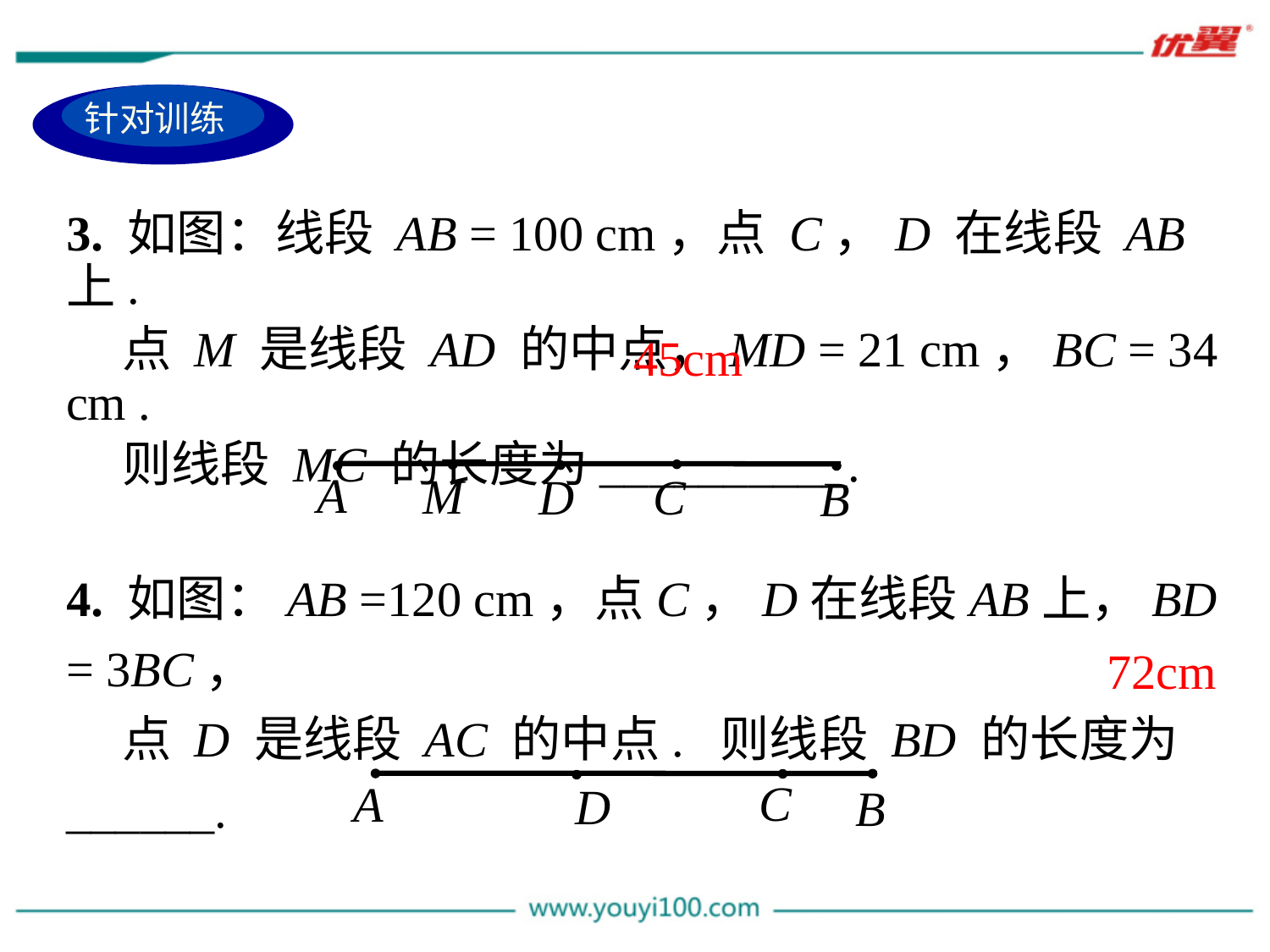

针对训练
3. 如图：线段 AB = 100 cm，点 C，D 在线段 AB 上.
    点 M 是线段 AD 的中点，MD = 21 cm，BC = 34 cm .
    则线段 MC 的长度为__________.

A
M
D
C

B
45cm
4. 如图：AB =120 cm，点C，D在线段AB上，BD = 3BC，
    点 D 是线段 AC 的中点.  则线段 BD 的长度为______.
C
A

D
B
72cm